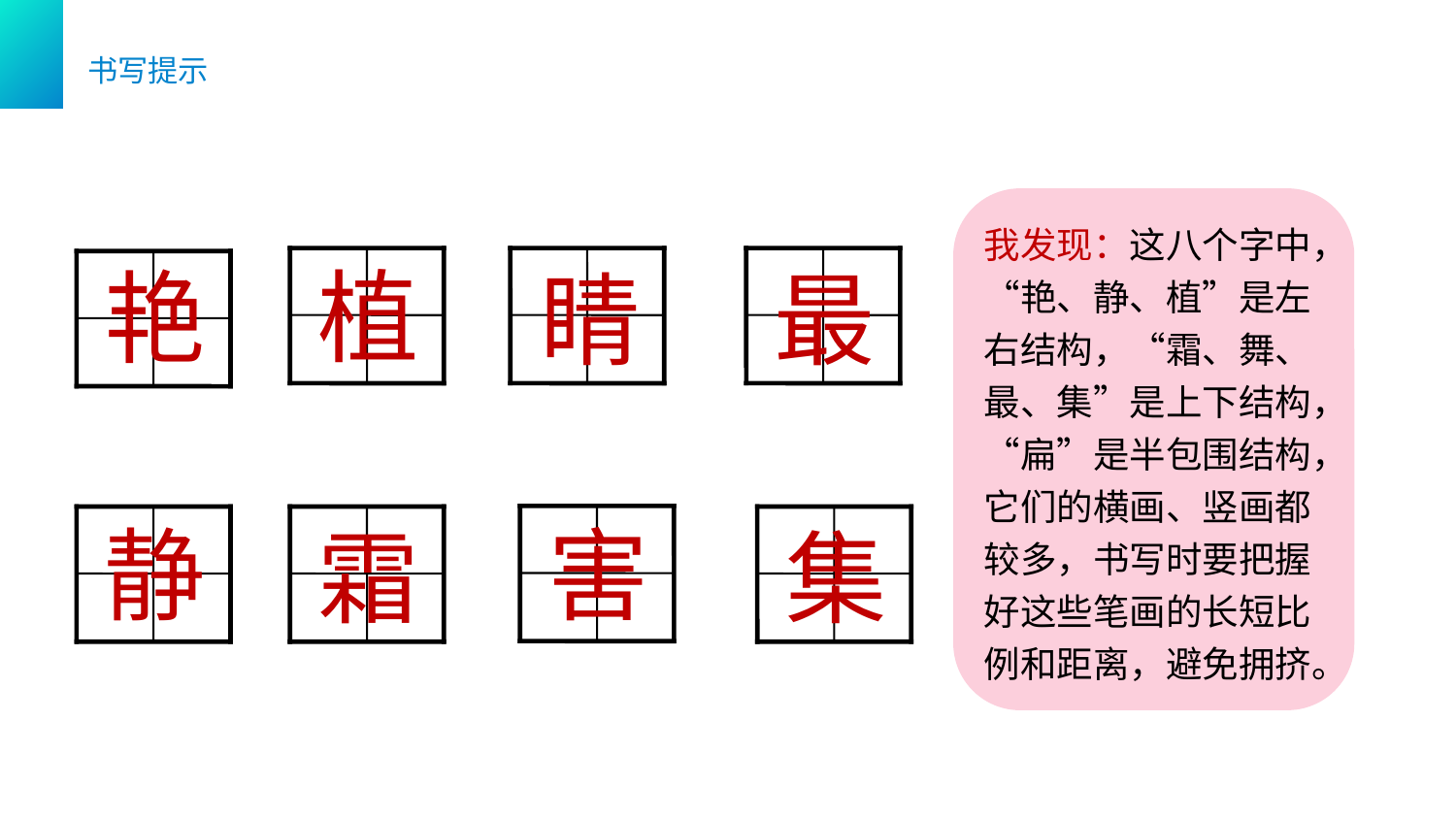

书写提示
我发现：这八个字中，“艳、静、植”是左右结构，“霜、舞、最、集”是上下结构，“扁”是半包围结构，它们的横画、竖画都较多，书写时要把握好这些笔画的长短比例和距离，避免拥挤。

植

艳

睛
最
静
害

霜
集